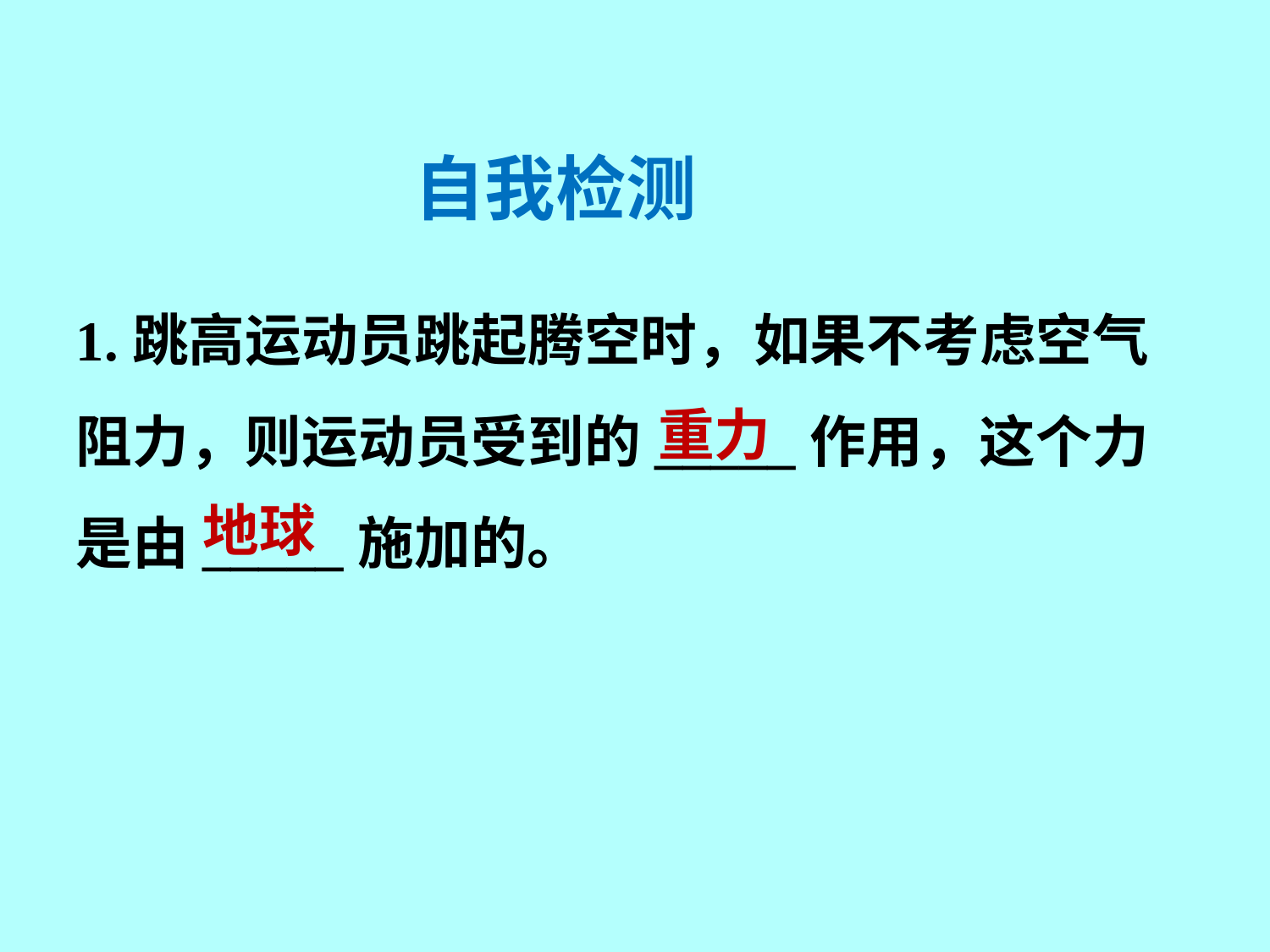

自我检测
1.跳高运动员跳起腾空时，如果不考虑空气阻力，则运动员受到的_____作用，这个力是由_____施加的。
重力
地球